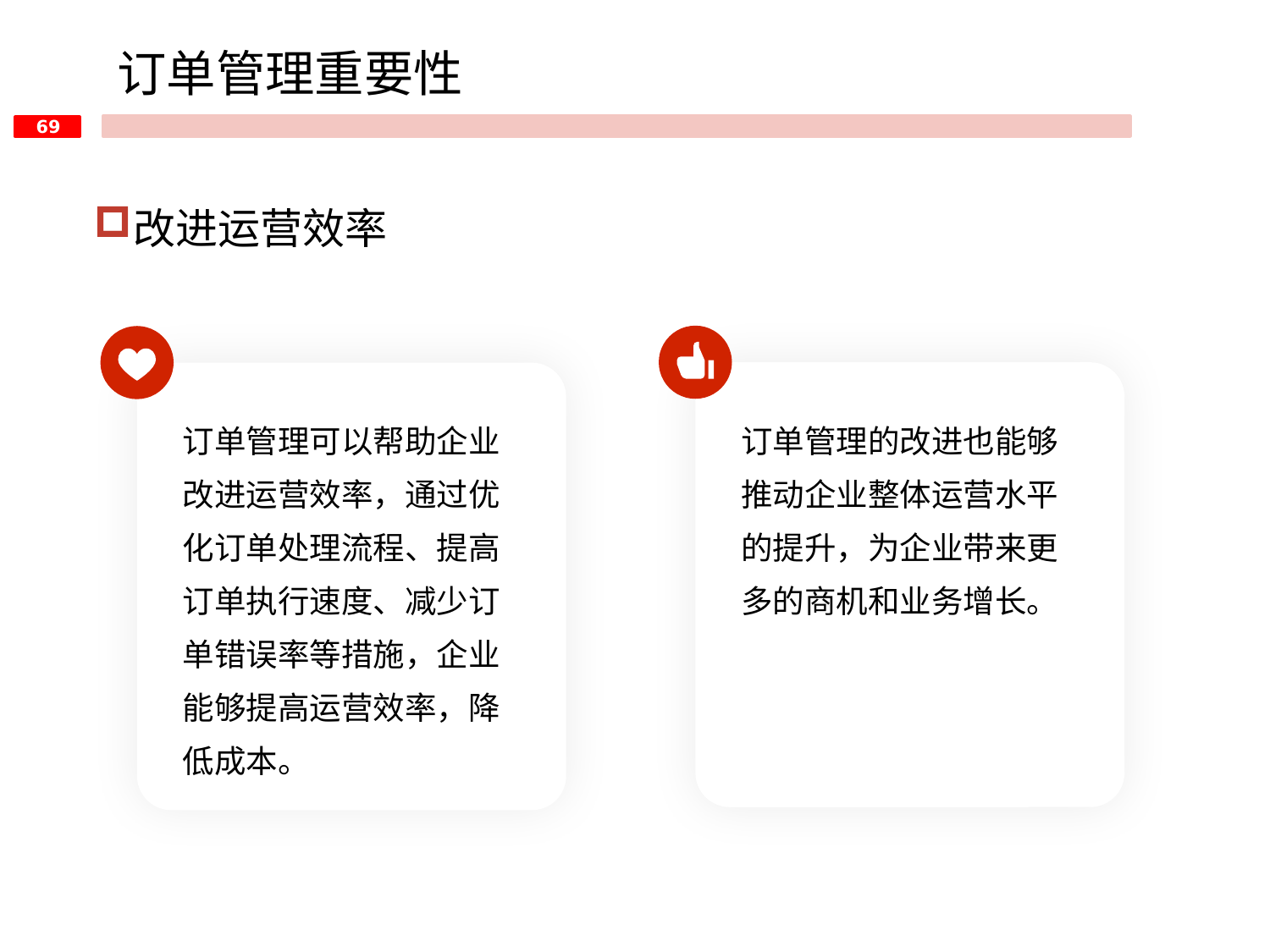

订单管理重要性
69

改进运营效率

订单管理可以帮助企业改进运营效率，通过优化订单处理流程、提高订单执行速度、减少订单错误率等措施，企业能够提高运营效率，降低成本。
订单管理的改进也能够推动企业整体运营水平的提升，为企业带来更多的商机和业务增长。